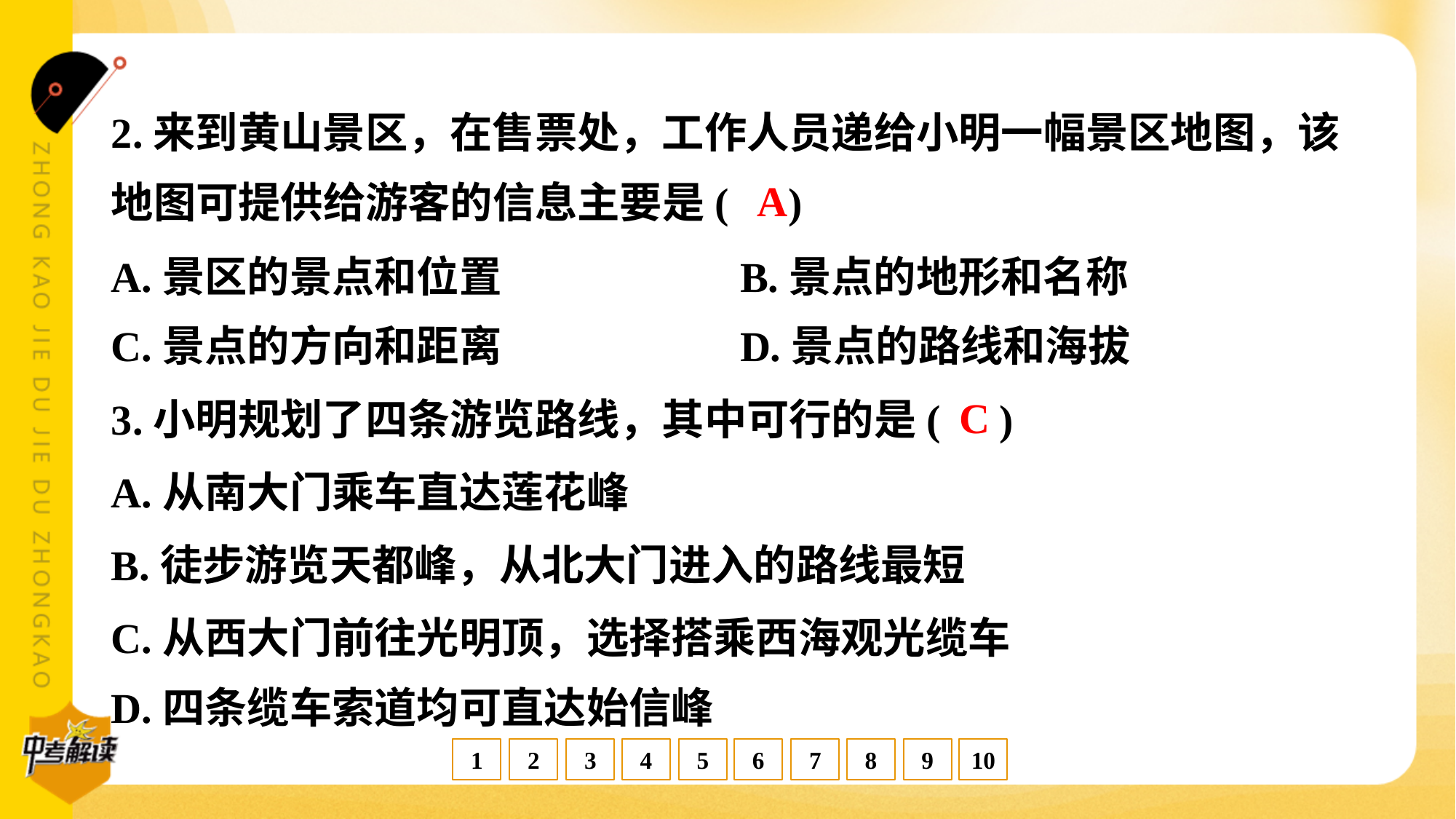

2.来到黄山景区，在售票处，工作人员递给小明一幅景区地图，该
地图可提供给游客的信息主要是(     )
A
A.景区的景点和位置	B.景点的地形和名称
C.景点的方向和距离	D.景点的路线和海拔
C
3.小明规划了四条游览路线，其中可行的是(     )
A.从南大门乘车直达莲花峰
B.徒步游览天都峰，从北大门进入的路线最短
C.从西大门前往光明顶，选择搭乘西海观光缆车
D.四条缆车索道均可直达始信峰